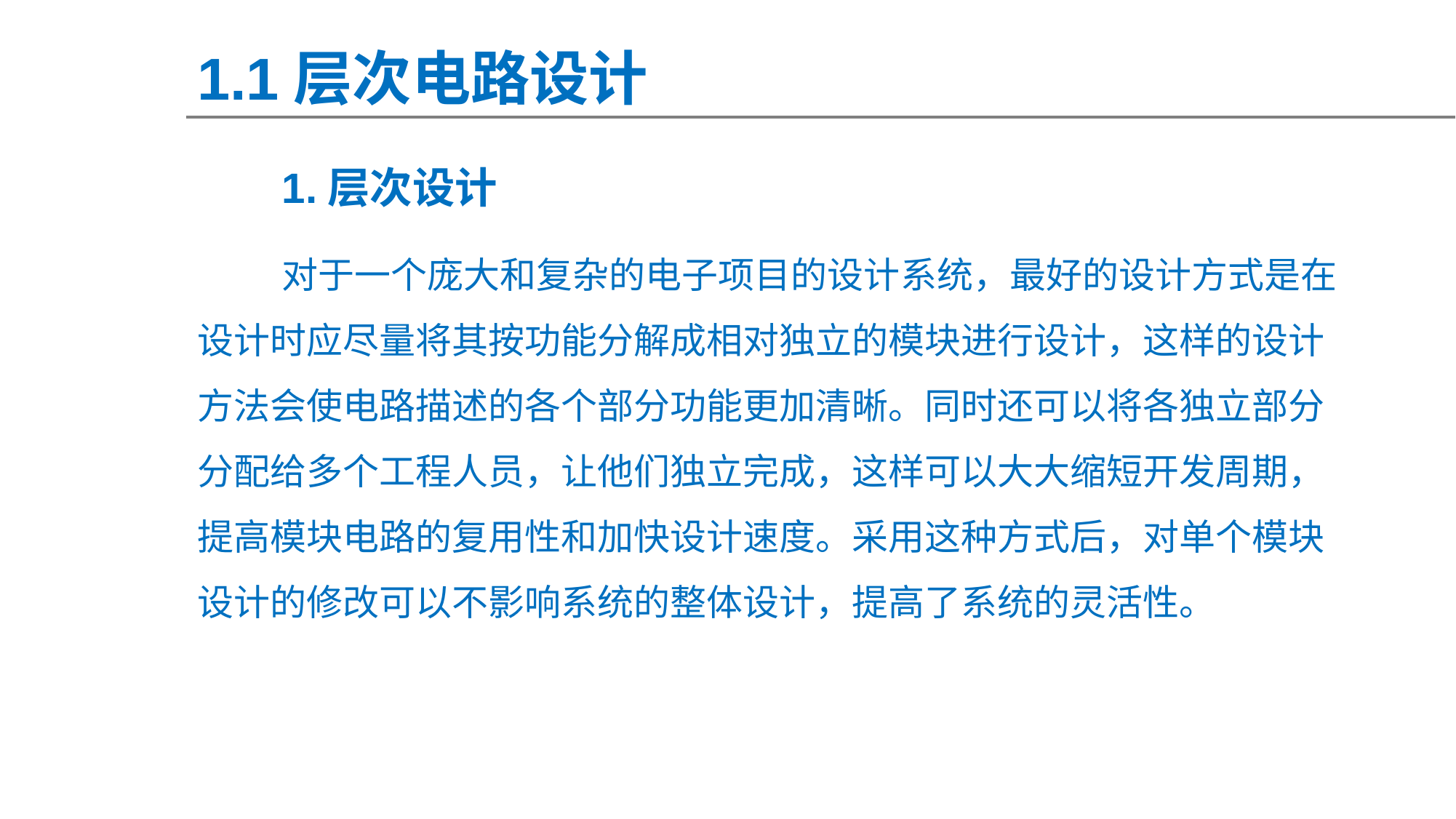

1.1层次电路设计
1.层次设计
对于一个庞大和复杂的电子项目的设计系统，最好的设计方式是在设计时应尽量将其按功能分解成相对独立的模块进行设计，这样的设计方法会使电路描述的各个部分功能更加清晰。同时还可以将各独立部分分配给多个工程人员，让他们独立完成，这样可以大大缩短开发周期，提高模块电路的复用性和加快设计速度。采用这种方式后，对单个模块设计的修改可以不影响系统的整体设计，提高了系统的灵活性。